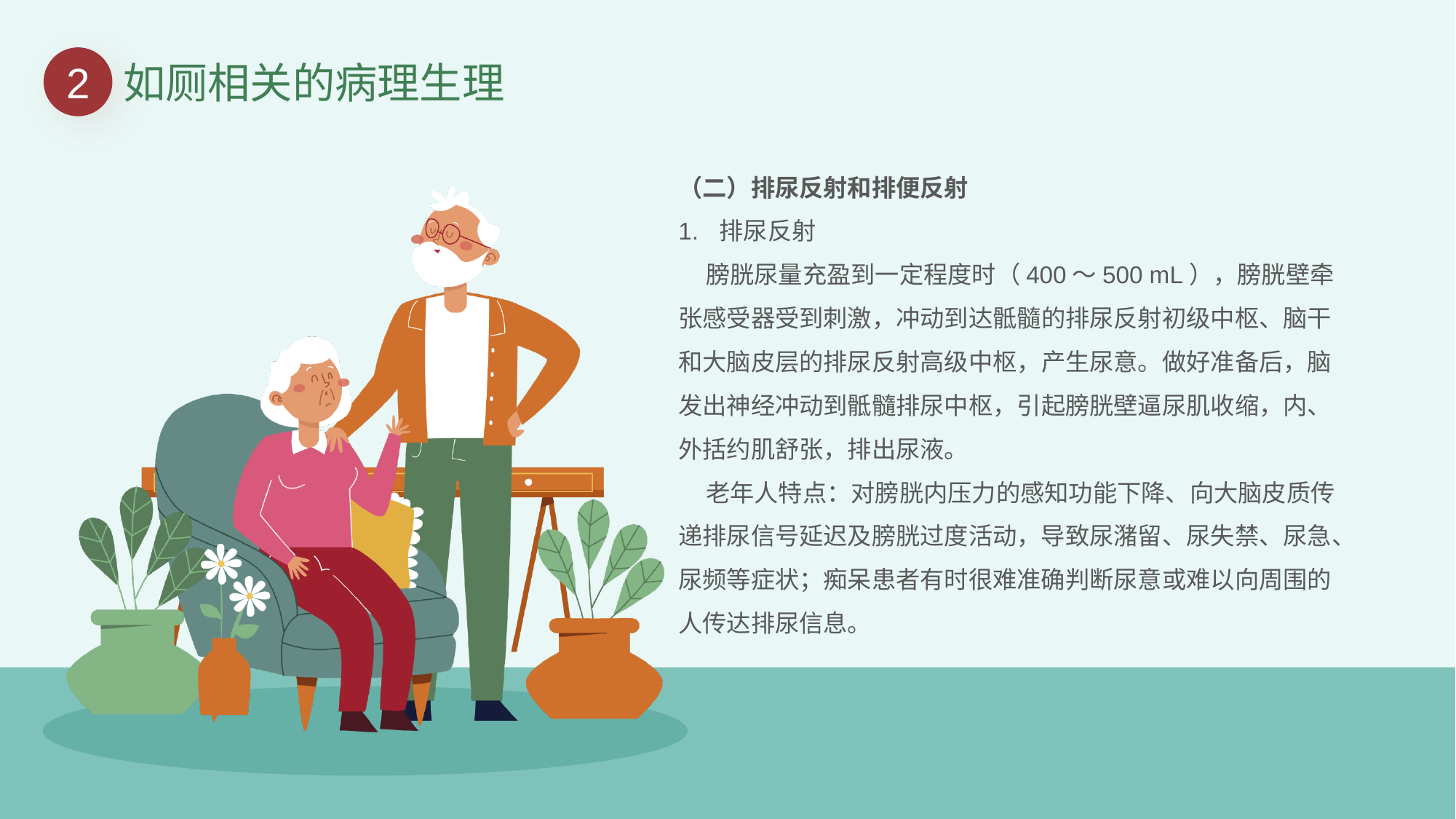

2
如厕相关的病理生理
（二）排尿反射和排便反射
排尿反射
    膀胱尿量充盈到一定程度时（400～500 mL），膀胱壁牵张感受器受到刺激，冲动到达骶髓的排尿反射初级中枢、脑干和大脑皮层的排尿反射高级中枢，产生尿意。做好准备后，脑发出神经冲动到骶髓排尿中枢，引起膀胱壁逼尿肌收缩，内、外括约肌舒张，排出尿液。
    老年人特点：对膀胱内压力的感知功能下降、向大脑皮质传递排尿信号延迟及膀胱过度活动，导致尿潴留、尿失禁、尿急、尿频等症状；痴呆患者有时很难准确判断尿意或难以向周围的人传达排尿信息。